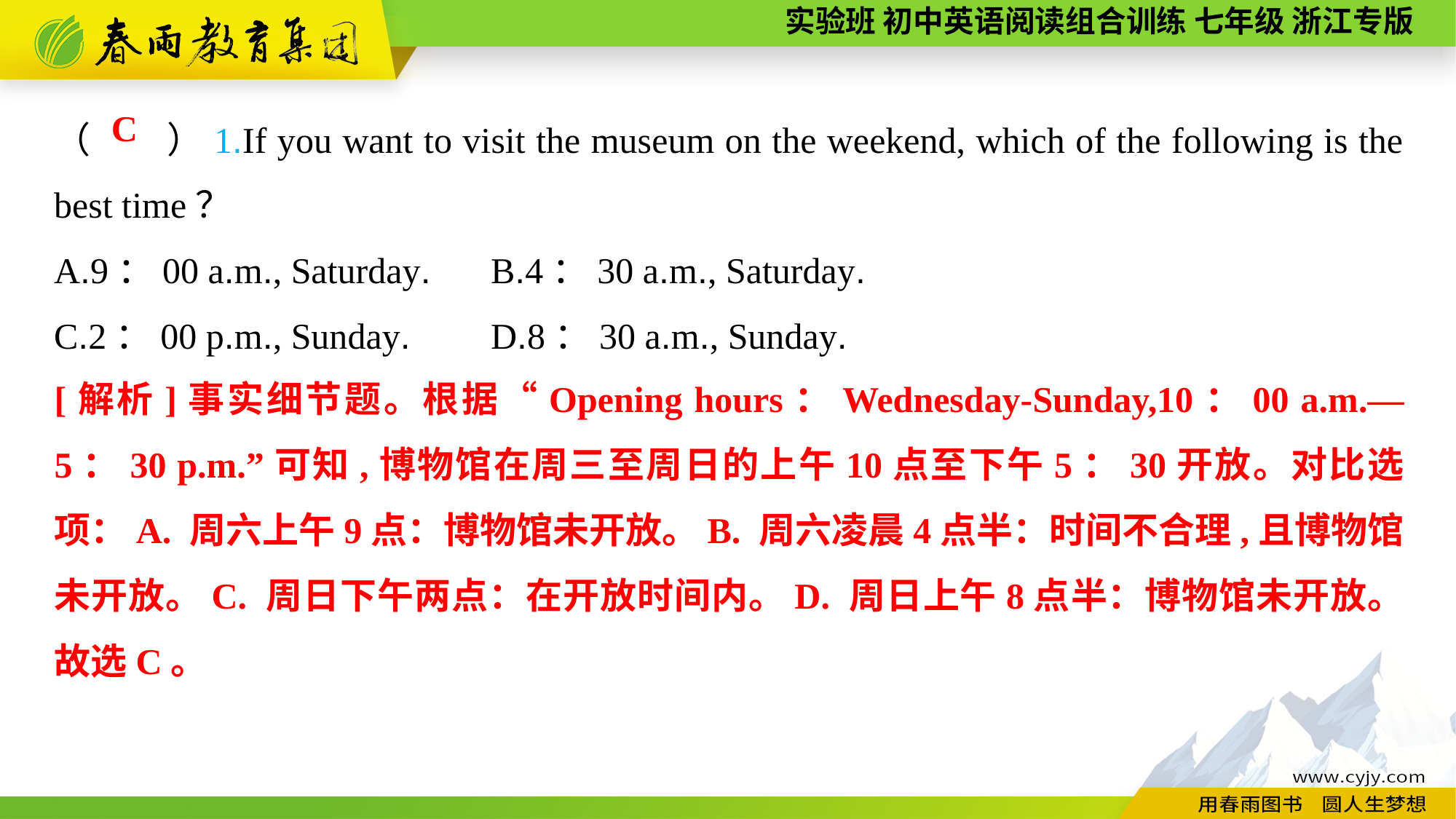

（　　）1.If you want to visit the museum on the weekend, which of the following is the best time？
A.9：00 a.m., Saturday.	B.4：30 a.m., Saturday.
C.2：00 p.m., Sunday.	D.8：30 a.m., Sunday.
C
[解析]事实细节题。根据“Opening hours：Wednesday-Sunday,10：00 a.m.—5：30 p.m.”可知,博物馆在周三至周日的上午10点至下午5：30开放。对比选项：A. 周六上午9点：博物馆未开放。B. 周六凌晨4点半：时间不合理,且博物馆未开放。C. 周日下午两点：在开放时间内。D. 周日上午8点半：博物馆未开放。故选C。